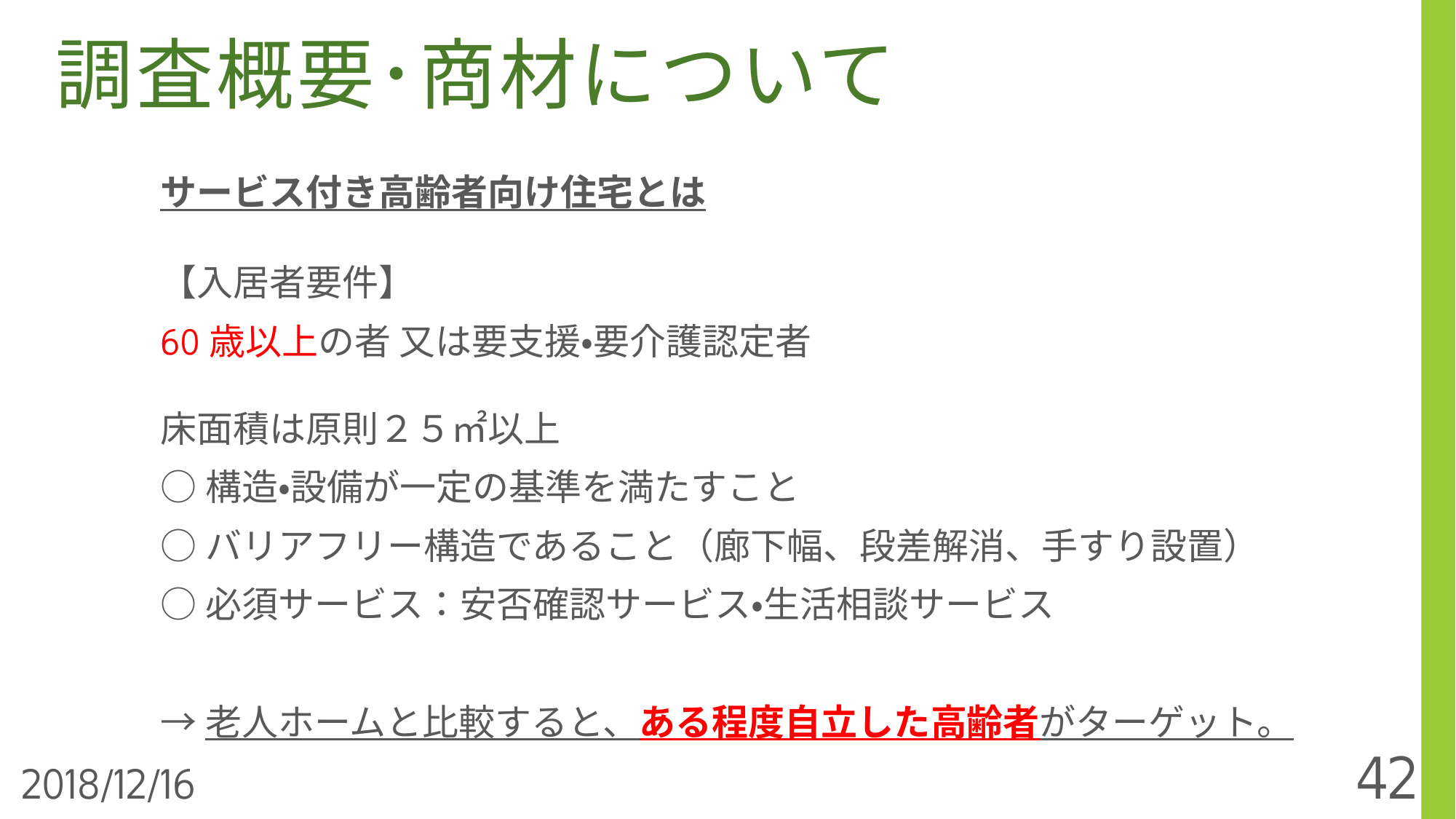

調査概要･商材について
サービス付き高齢者向け住宅とは

【入居者要件】
60歳以上の者 又は要支援・要介護認定者

床面積は原則２５㎡以上
○構造・設備が一定の基準を満たすこと
○バリアフリー構造であること（廊下幅、段差解消、手すり設置）
○必須サービス：安否確認サービス・生活相談サービス

→老人ホームと比較すると、ある程度自立した高齢者がターゲット。
42
2018/12/16